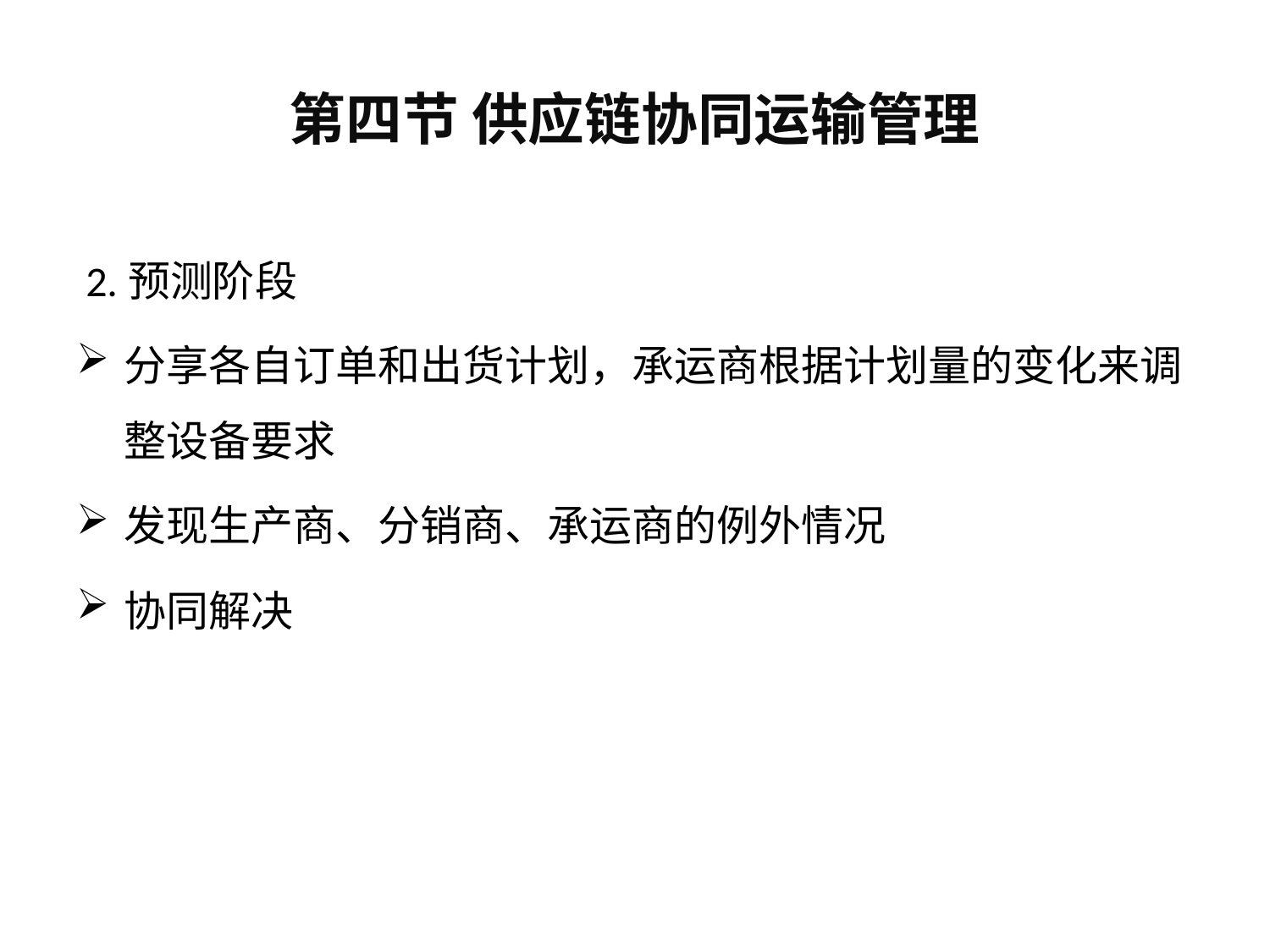

# 第四节 供应链协同运输管理
 2.预测阶段
分享各自订单和出货计划，承运商根据计划量的变化来调整设备要求
发现生产商、分销商、承运商的例外情况
协同解决